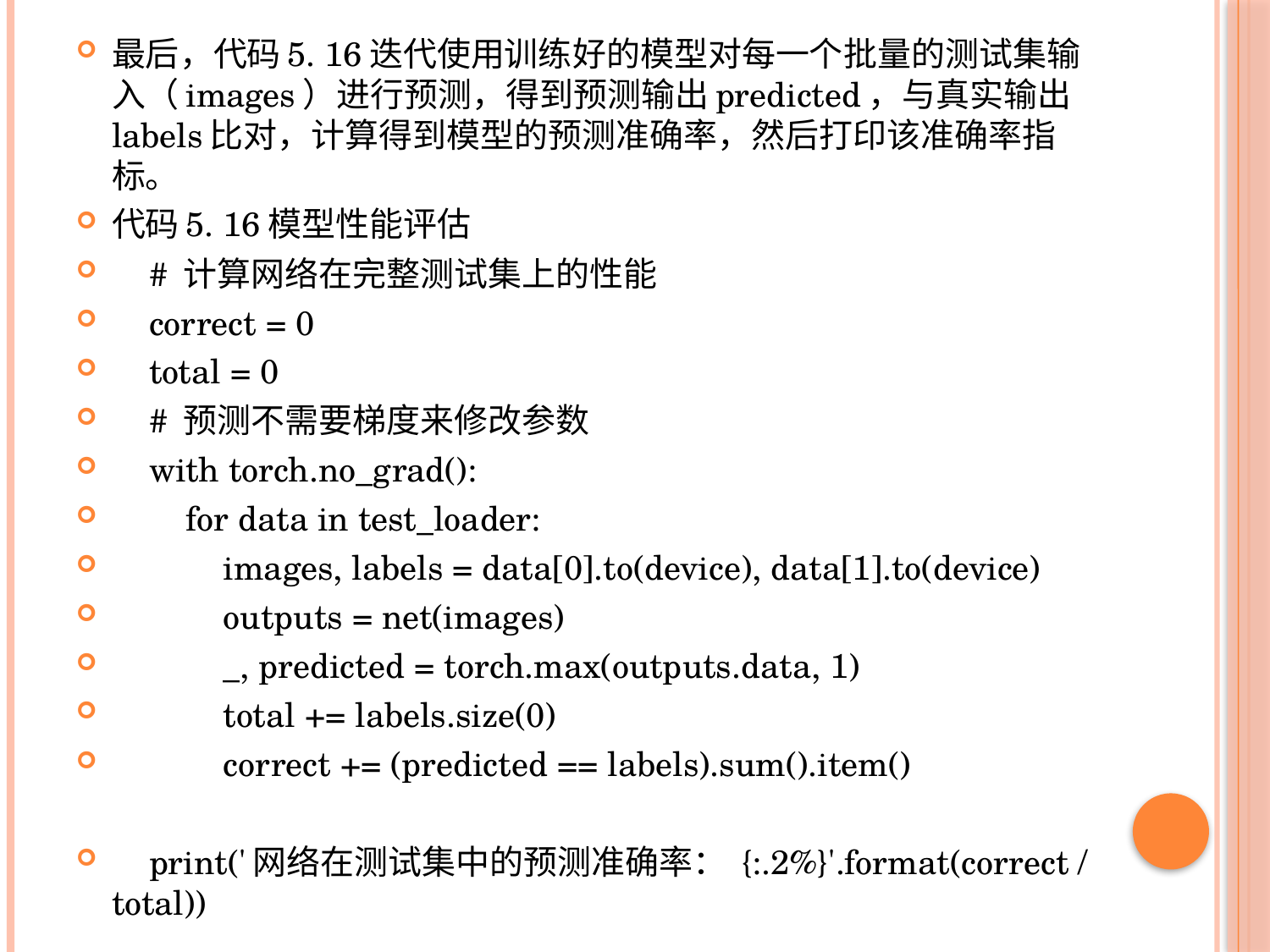

最后，代码5. 16迭代使用训练好的模型对每一个批量的测试集输入（images）进行预测，得到预测输出predicted，与真实输出labels比对，计算得到模型的预测准确率，然后打印该准确率指标。
代码5. 16模型性能评估
    # 计算网络在完整测试集上的性能
    correct = 0
    total = 0
    # 预测不需要梯度来修改参数
    with torch.no_grad():
        for data in test_loader:
            images, labels = data[0].to(device), data[1].to(device)
            outputs = net(images)
            _, predicted = torch.max(outputs.data, 1)
            total += labels.size(0)
            correct += (predicted == labels).sum().item()

    print('网络在测试集中的预测准确率： {:.2%}'.format(correct / total))